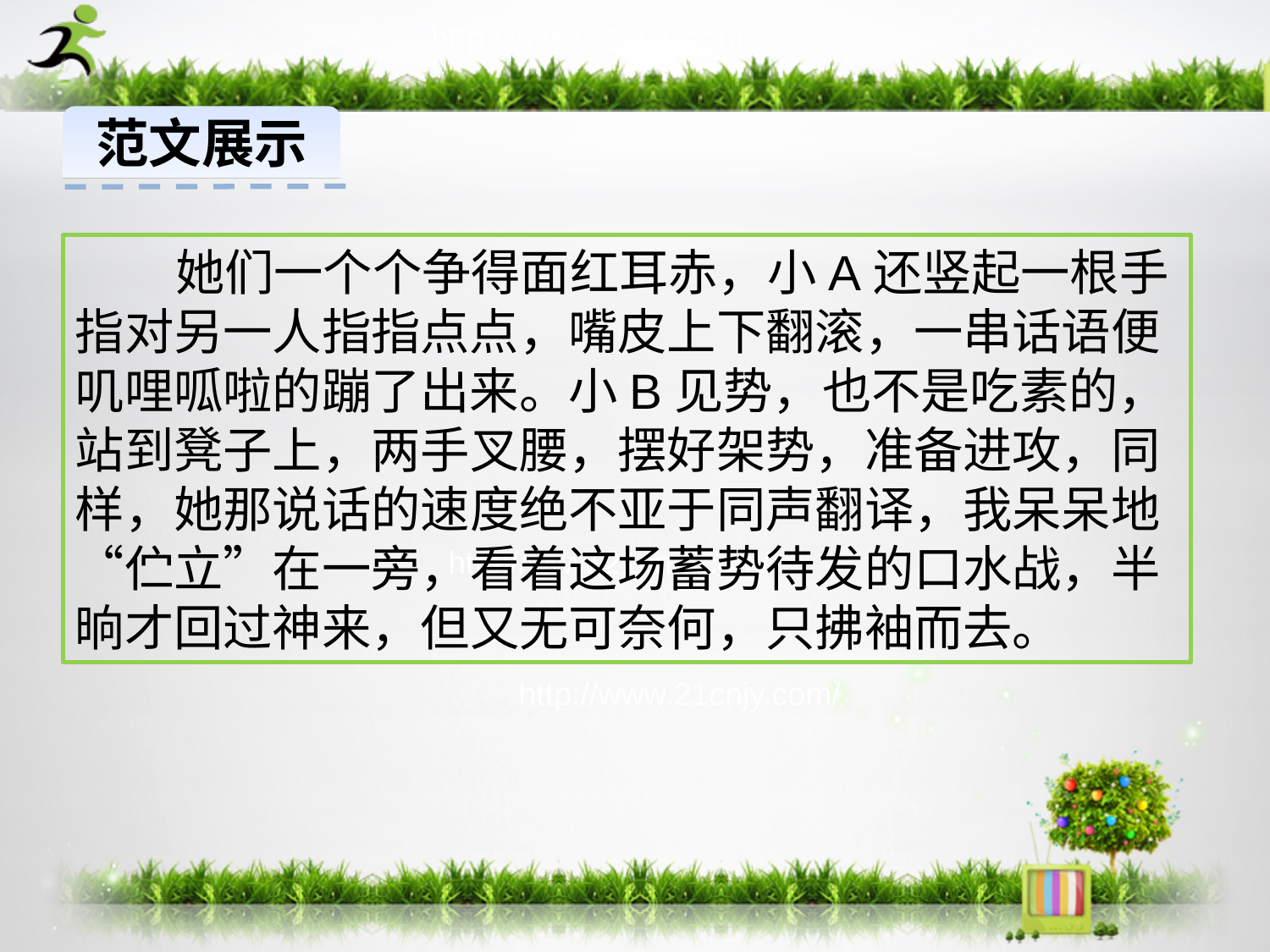

范文展示

        她们一个个争得面红耳赤，小A还竖起一根手指对另一人指指点点，嘴皮上下翻滚，一串话语便叽哩呱啦的蹦了出来。小B见势，也不是吃素的，站到凳子上，两手叉腰，摆好架势，准备进攻，同样，她那说话的速度绝不亚于同声翻译，我呆呆地“伫立”在一旁，看着这场蓄势待发的口水战，半晌才回过神来，但又无可奈何，只拂袖而去。